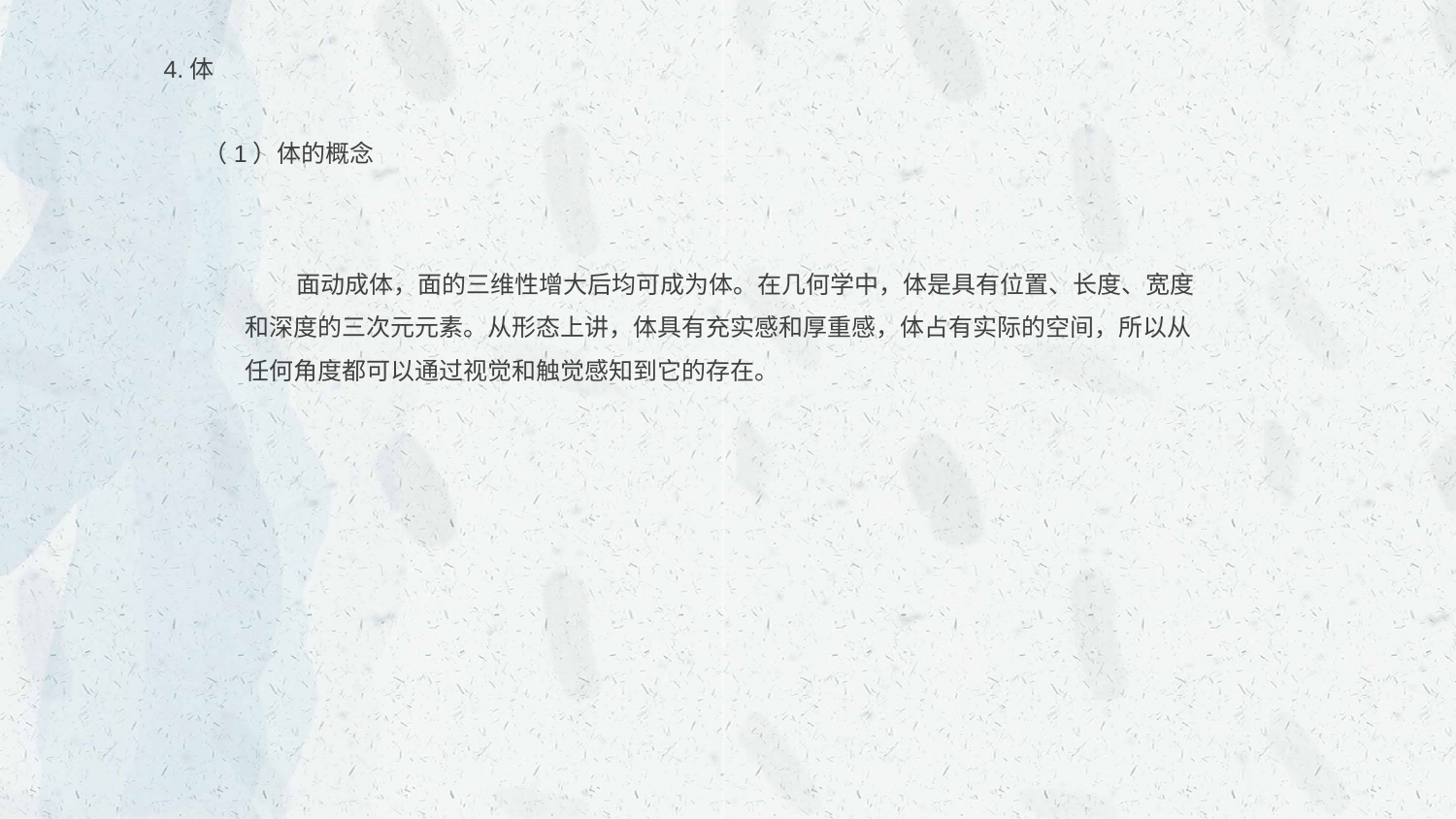

4.体
（1）体的概念
面动成体，面的三维性增大后均可成为体。在几何学中，体是具有位置、长度、宽度和深度的三次元元素。从形态上讲，体具有充实感和厚重感，体占有实际的空间，所以从任何角度都可以通过视觉和触觉感知到它的存在。